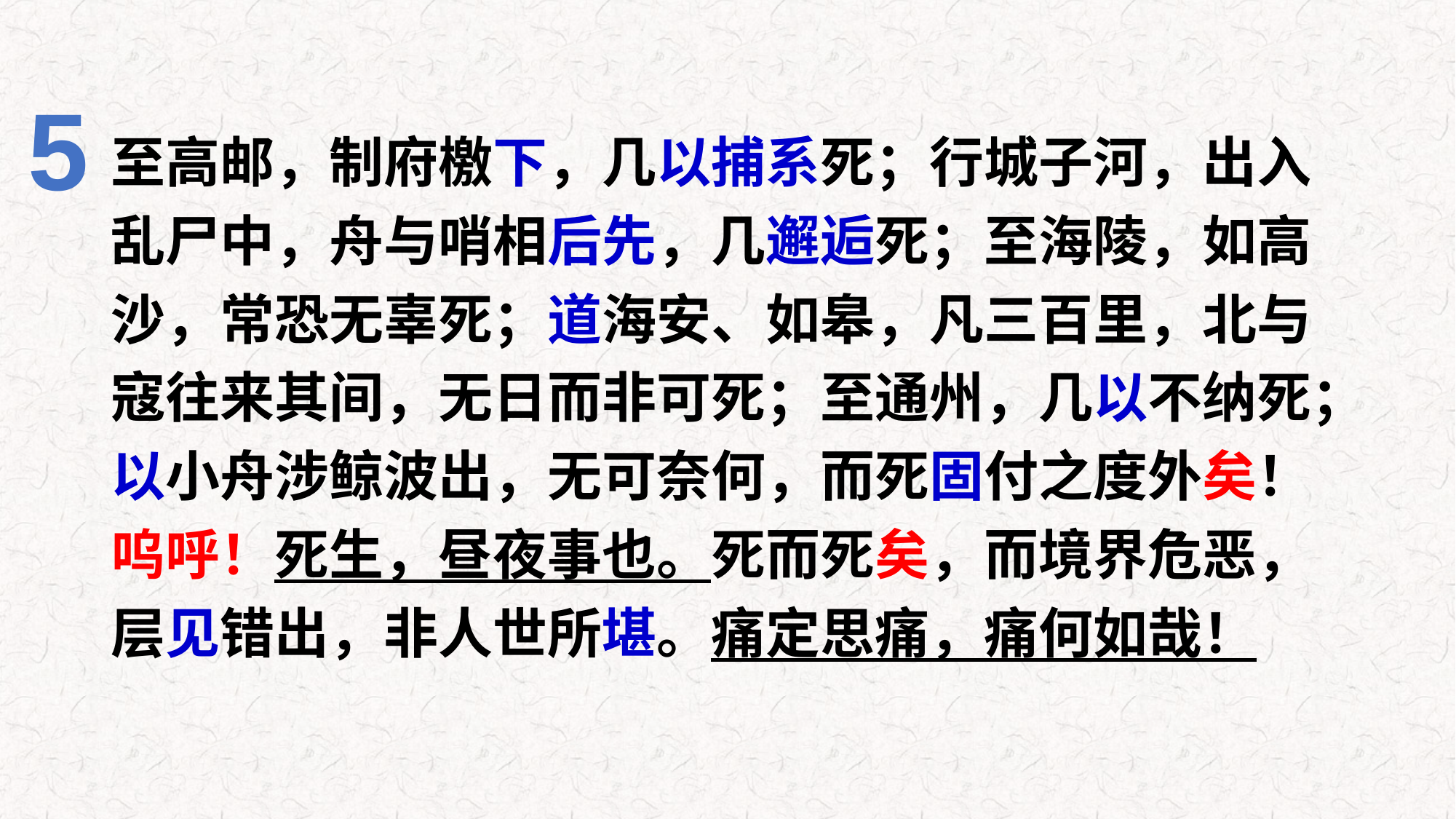

5
至高邮，制府檄下，几以捕系死；行城子河，出入乱尸中，舟与哨相后先，几邂逅死；至海陵，如高沙，常恐无辜死；道海安、如皋，凡三百里，北与寇往来其间，无日而非可死；至通州，几以不纳死；以小舟涉鲸波出，无可奈何，而死固付之度外矣！呜呼！死生，昼夜事也。死而死矣，而境界危恶，层见错出，非人世所堪。痛定思痛，痛何如哉！